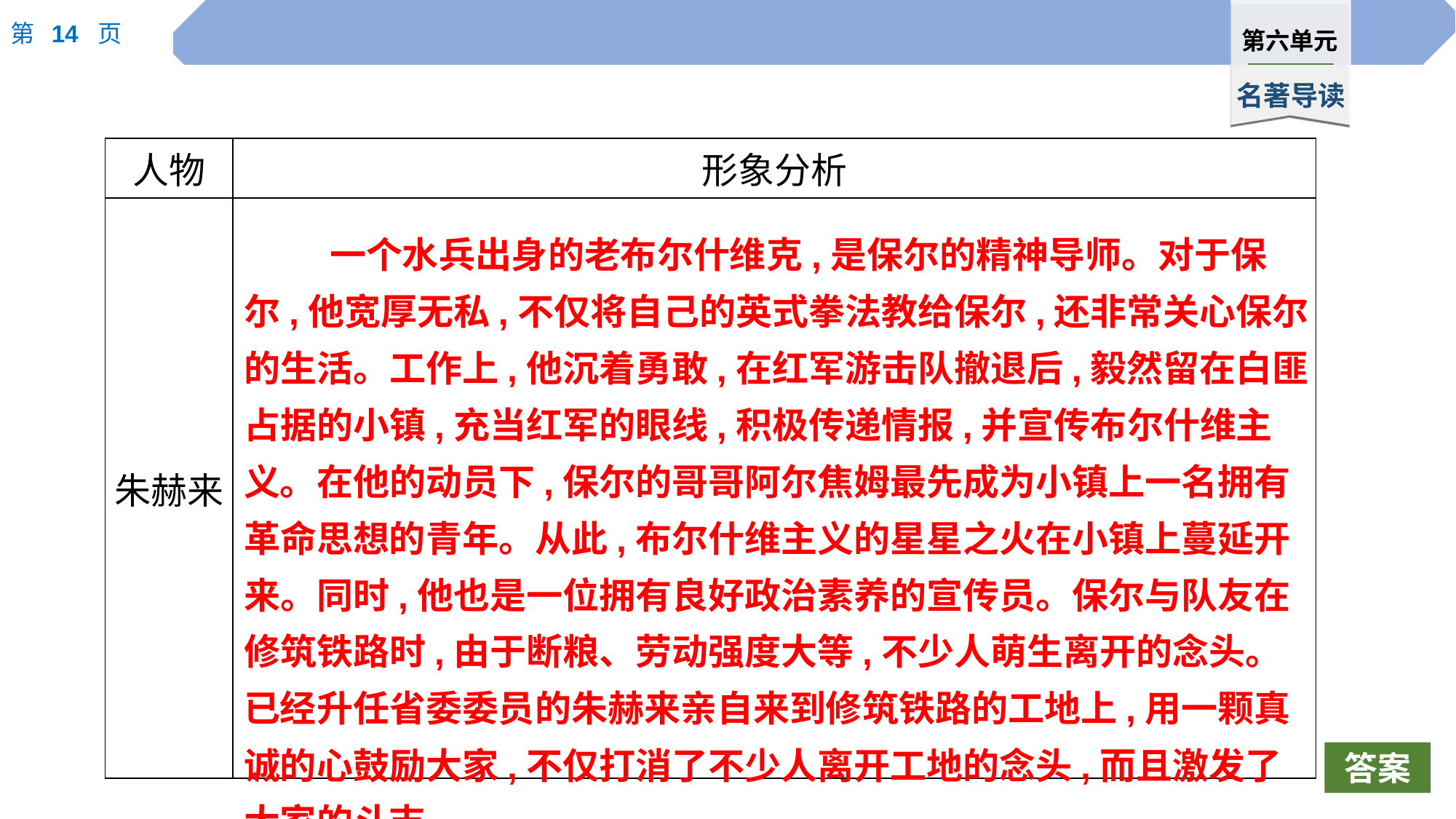

| 人物 | 形象分析 |
| --- | --- |
| 朱赫来 |  |
一个水兵出身的老布尔什维克,是保尔的精神导师。对于保尔,他宽厚无私,不仅将自己的英式拳法教给保尔,还非常关心保尔的生活。工作上,他沉着勇敢,在红军游击队撤退后,毅然留在白匪占据的小镇,充当红军的眼线,积极传递情报,并宣传布尔什维主义。在他的动员下,保尔的哥哥阿尔焦姆最先成为小镇上一名拥有革命思想的青年。从此,布尔什维主义的星星之火在小镇上蔓延开来。同时,他也是一位拥有良好政治素养的宣传员。保尔与队友在修筑铁路时,由于断粮、劳动强度大等,不少人萌生离开的念头。已经升任省委委员的朱赫来亲自来到修筑铁路的工地上,用一颗真诚的心鼓励大家,不仅打消了不少人离开工地的念头,而且激发了大家的斗志
答案